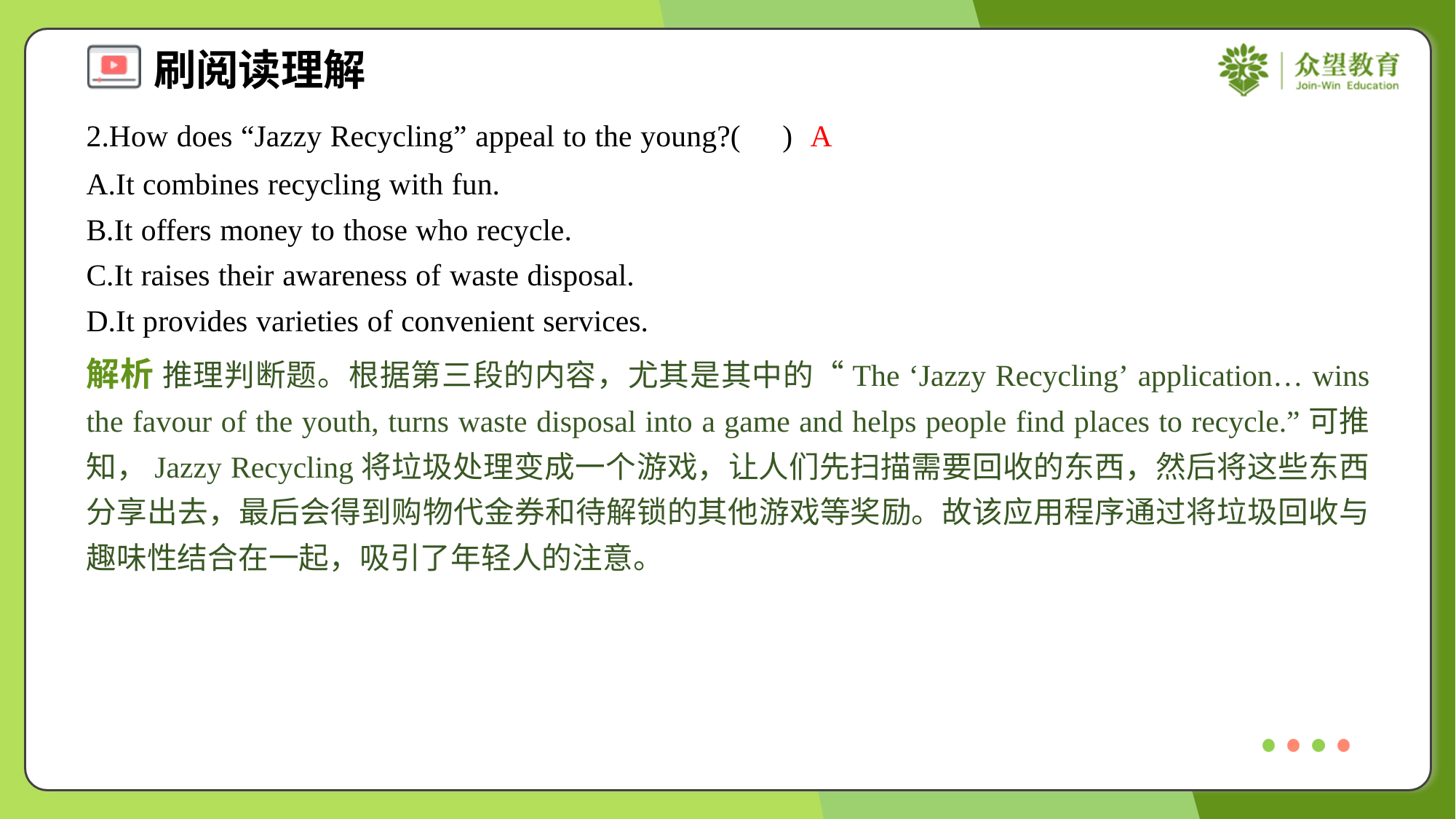

2.How does “Jazzy Recycling” appeal to the young?(     )
A
A.It combines recycling with fun.
B.It offers money to those who recycle.
C.It raises their awareness of waste disposal.
D.It provides varieties of convenient services.
解析 推理判断题。根据第三段的内容，尤其是其中的“The ‘Jazzy Recycling’ application… wins the favour of the youth, turns waste disposal into a game and helps people find places to recycle.”可推知，Jazzy Recycling将垃圾处理变成一个游戏，让人们先扫描需要回收的东西，然后将这些东西分享出去，最后会得到购物代金券和待解锁的其他游戏等奖励。故该应用程序通过将垃圾回收与趣味性结合在一起，吸引了年轻人的注意。